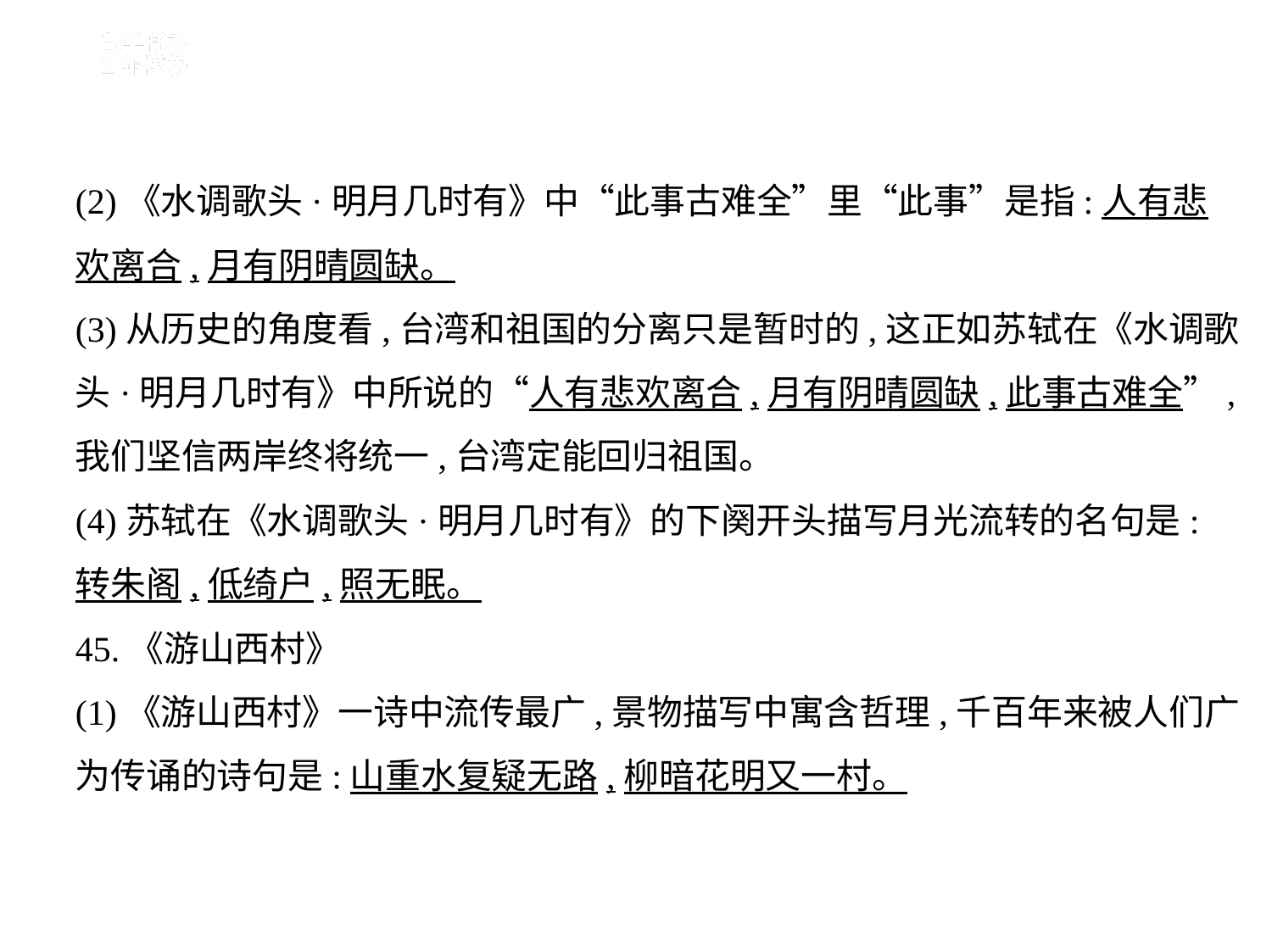

(2)《水调歌头·明月几时有》中“此事古难全”里“此事”是指:人有悲
欢离合,月有阴晴圆缺。
(3)从历史的角度看,台湾和祖国的分离只是暂时的,这正如苏轼在《水调歌
头·明月几时有》中所说的“人有悲欢离合,月有阴晴圆缺,此事古难全”,
我们坚信两岸终将统一,台湾定能回归祖国。
(4)苏轼在《水调歌头·明月几时有》的下阕开头描写月光流转的名句是:
转朱阁,低绮户,照无眠。
45.《游山西村》
(1)《游山西村》一诗中流传最广,景物描写中寓含哲理,千百年来被人们广
为传诵的诗句是:山重水复疑无路,柳暗花明又一村。